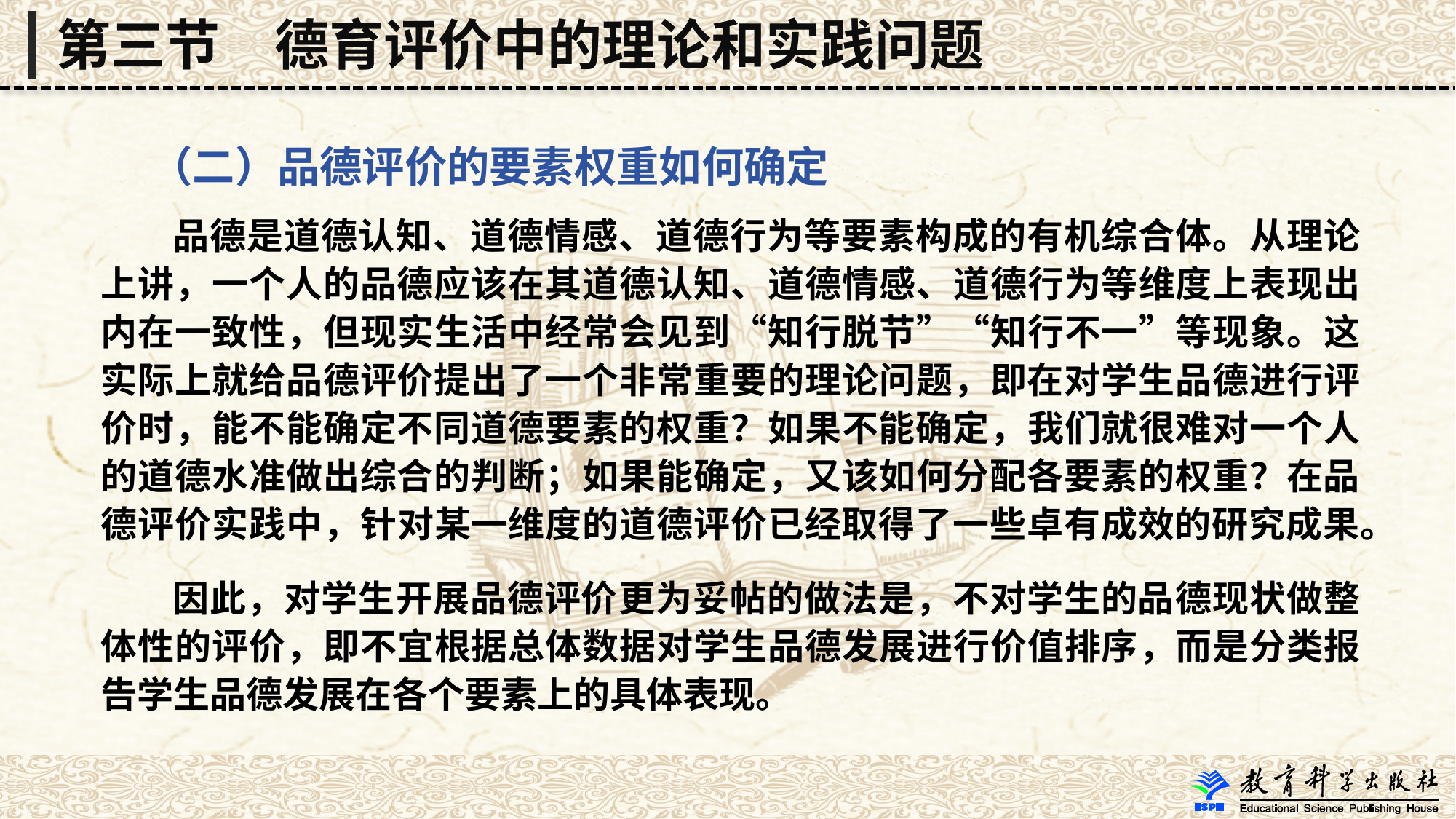

第三节　德育评价中的理论和实践问题
     （二）品德评价的要素权重如何确定

       品德是道德认知、道德情感、道德行为等要素构成的有机综合体。从理论上讲，一个人的品德应该在其道德认知、道德情感、道德行为等维度上表现出内在一致性，但现实生活中经常会见到“知行脱节”“知行不一”等现象。这实际上就给品德评价提出了一个非常重要的理论问题，即在对学生品德进行评价时，能不能确定不同道德要素的权重？如果不能确定，我们就很难对一个人的道德水准做出综合的判断；如果能确定，又该如何分配各要素的权重？在品德评价实践中，针对某一维度的道德评价已经取得了一些卓有成效的研究成果。

       因此，对学生开展品德评价更为妥帖的做法是，不对学生的品德现状做整体性的评价，即不宜根据总体数据对学生品德发展进行价值排序，而是分类报告学生品德发展在各个要素上的具体表现。